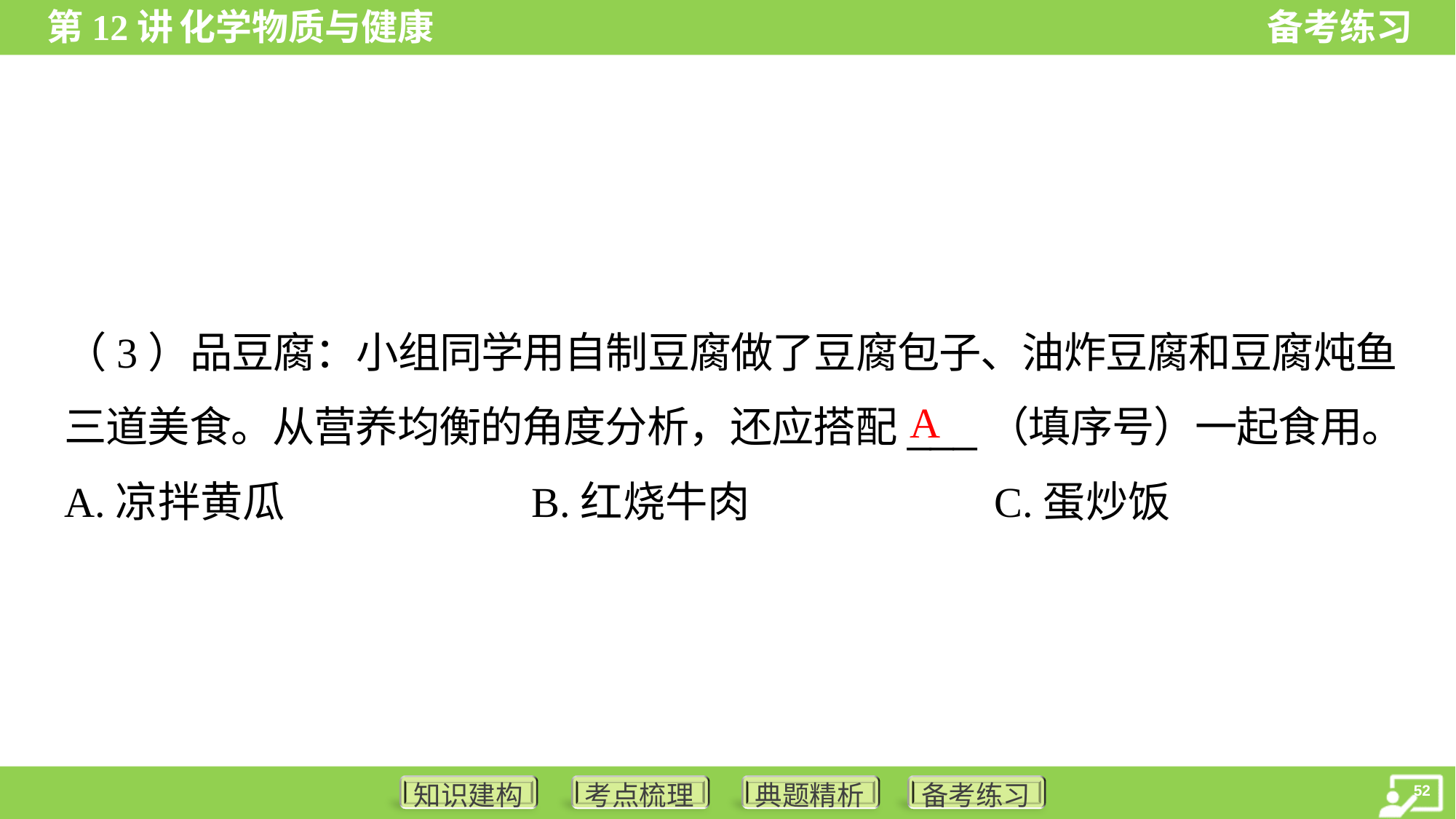

（3）品豆腐：小组同学用自制豆腐做了豆腐包子、油炸豆腐和豆腐炖鱼
三道美食。从营养均衡的角度分析，还应搭配___（填序号）一起食用。
A
A.凉拌黄瓜	B.红烧牛肉	C.蛋炒饭